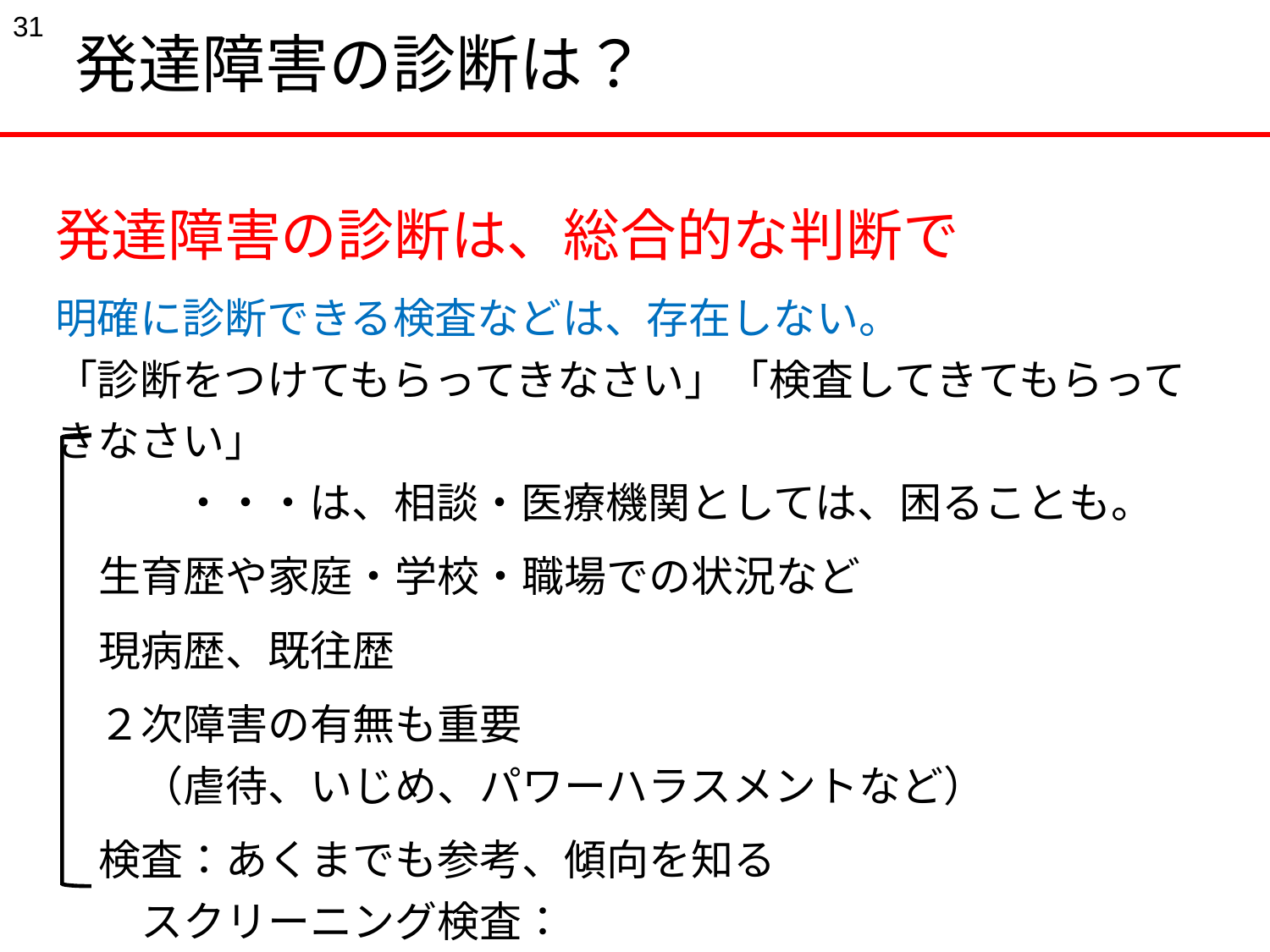

31
# 発達障害の診断は？
| 発達障害の診断は、総合的な判断で |  |
| --- | --- |
| 明確に診断できる検査などは、存在しない。 「診断をつけてもらってきなさい」「検査してきてもらってきなさい」 　　　・・・は、相談・医療機関としては、困ることも。 |  |
|  | 生育歴や家庭・学校・職場での状況など |
|  | 現病歴、既往歴 |
|  | ２次障害の有無も重要 　（虐待、いじめ、パワーハラスメントなど） |
|  | 検査：あくまでも参考、傾向を知る 　スクリーニング検査： 　　　　　　　ＡＱ（自閉スペクトラム指数）・ADHD-RS 　知能検査：WISC・WAIS（ウェクスラー式知能検査） |